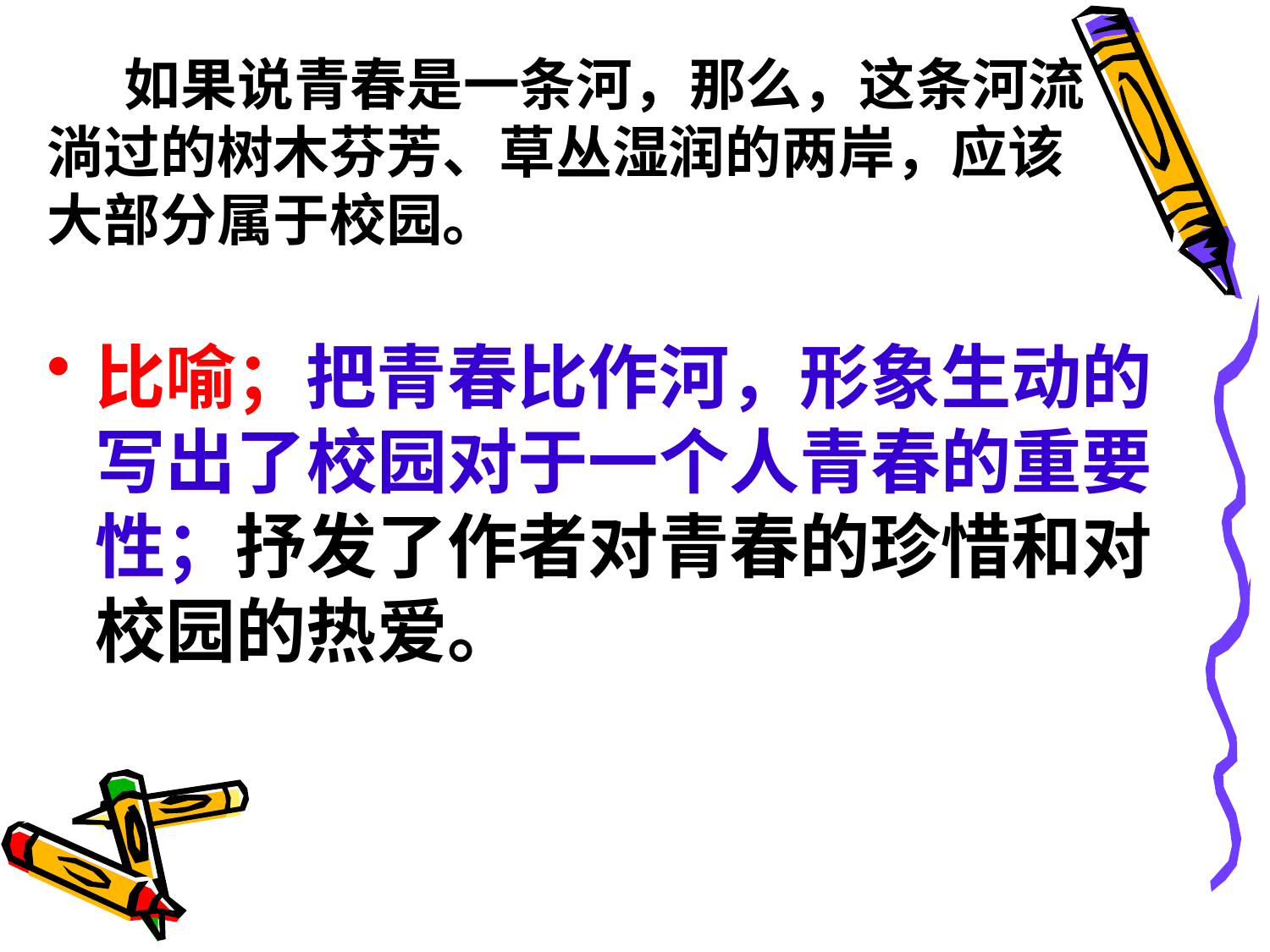

# 如果说青春是一条河，那么，这条河流淌过的树木芬芳、草丛湿润的两岸，应该大部分属于校园。
比喻；把青春比作河，形象生动的写出了校园对于一个人青春的重要性；抒发了作者对青春的珍惜和对校园的热爱。